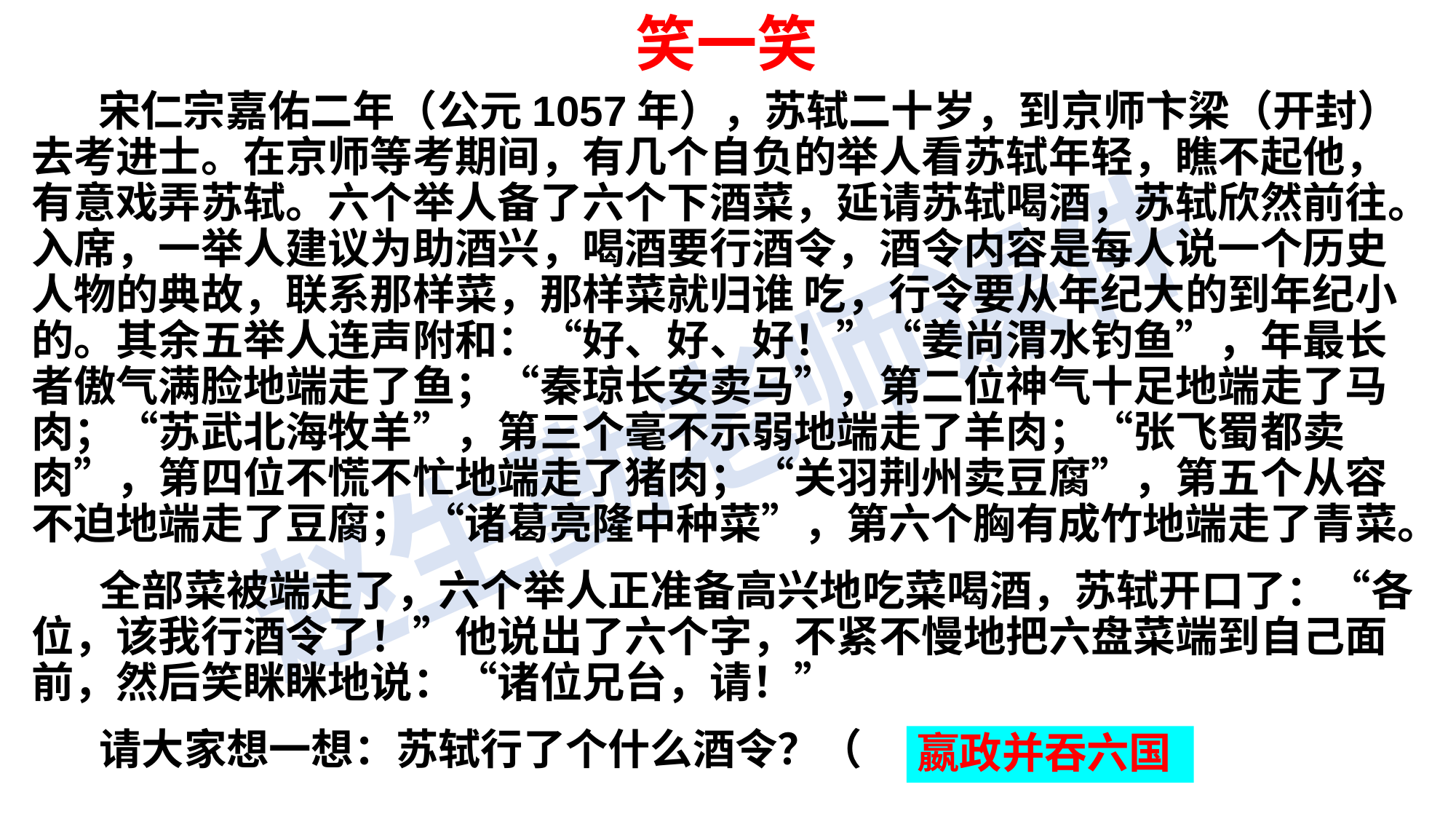

笑一笑
      宋仁宗嘉佑二年（公元1057年），苏轼二十岁，到京师卞梁（开封）去考进士。在京师等考期间，有几个自负的举人看苏轼年轻，瞧不起他，有意戏弄苏轼。六个举人备了六个下酒菜，延请苏轼喝酒，苏轼欣然前往。入席，一举人建议为助酒兴，喝酒要行酒令，酒令内容是每人说一个历史人物的典故，联系那样菜，那样菜就归谁 吃，行令要从年纪大的到年纪小的。其余五举人连声附和：“好、好、好！”“姜尚渭水钓鱼”，年最长者傲气满脸地端走了鱼；“秦琼长安卖马”，第二位神气十足地端走了马肉；“苏武北海牧羊”，第三个毫不示弱地端走了羊肉；“张飞蜀都卖肉”，第四位不慌不忙地端走了猪肉；“关羽荆州卖豆腐”，第五个从容不迫地端走了豆腐； “诸葛亮隆中种菜”，第六个胸有成竹地端走了青菜。
      全部菜被端走了，六个举人正准备高兴地吃菜喝酒，苏轼开口了：“各位，该我行酒令了！”他说出了六个字，不紧不慢地把六盘菜端到自己面前，然后笑眯眯地说：“诸位兄台，请！”
      请大家想一想：苏轼行了个什么酒令？（                         ）
嬴政并吞六国